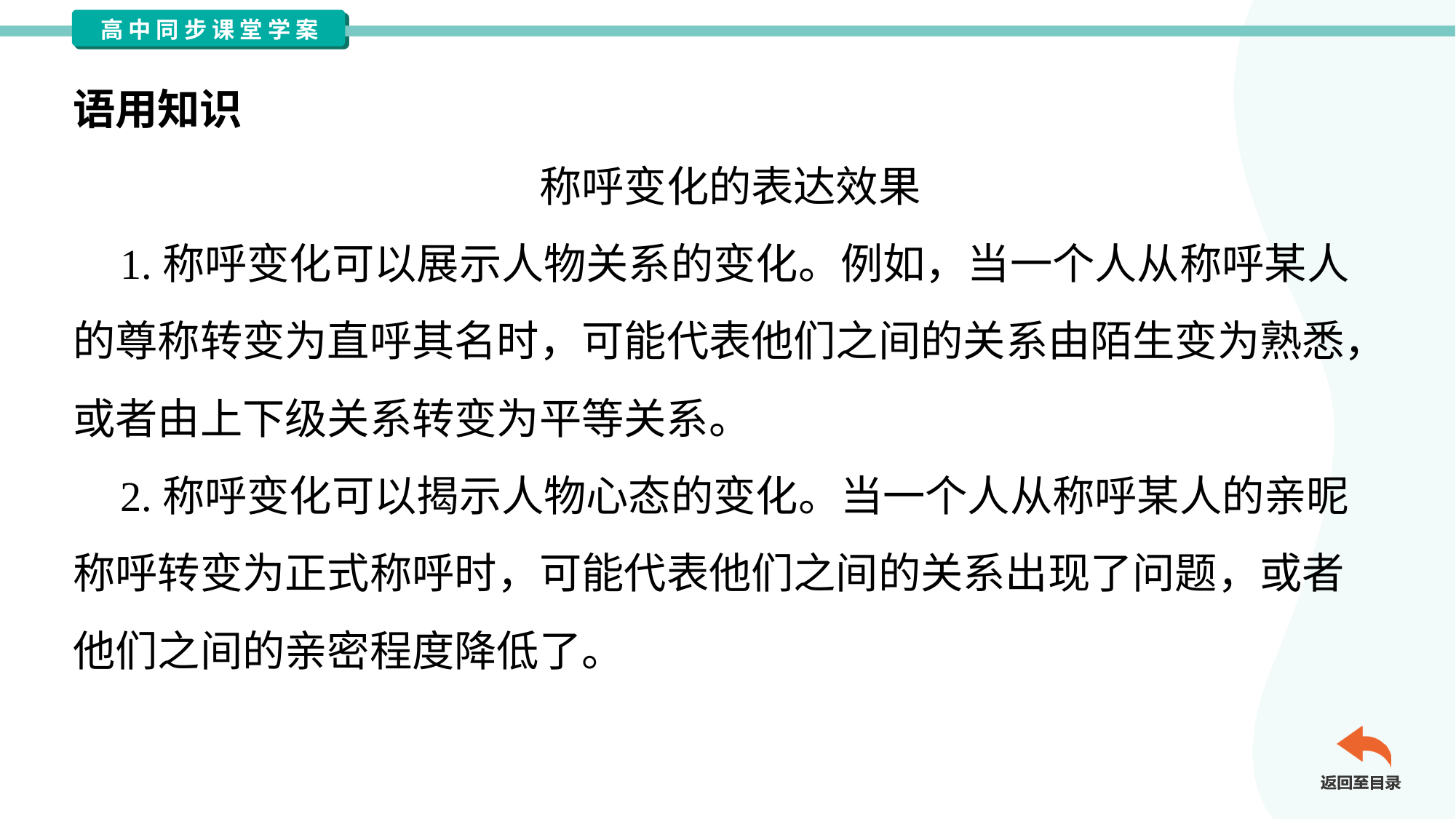

语用知识
称呼变化的表达效果
    1.称呼变化可以展示人物关系的变化。例如，当一个人从称呼某人
的尊称转变为直呼其名时，可能代表他们之间的关系由陌生变为熟悉，
或者由上下级关系转变为平等关系。
    2.称呼变化可以揭示人物心态的变化。当一个人从称呼某人的亲昵
称呼转变为正式称呼时，可能代表他们之间的关系出现了问题，或者
他们之间的亲密程度降低了。